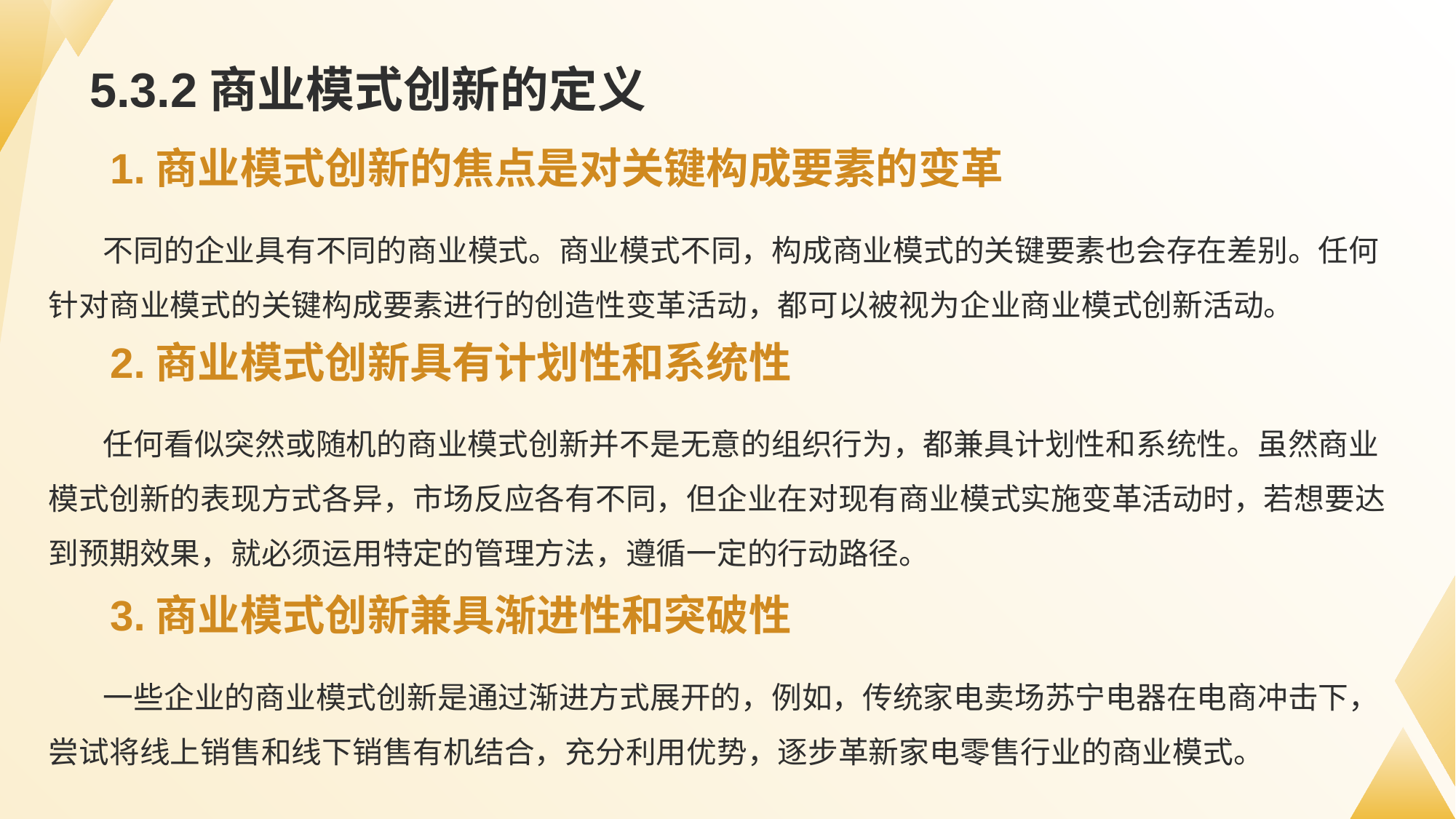

# 5.3.2商业模式创新的定义
1.商业模式创新的焦点是对关键构成要素的变革
不同的企业具有不同的商业模式。商业模式不同，构成商业模式的关键要素也会存在差别。任何针对商业模式的关键构成要素进行的创造性变革活动，都可以被视为企业商业模式创新活动。
2.商业模式创新具有计划性和系统性
任何看似突然或随机的商业模式创新并不是无意的组织行为，都兼具计划性和系统性。虽然商业模式创新的表现方式各异，市场反应各有不同，但企业在对现有商业模式实施变革活动时，若想要达到预期效果，就必须运用特定的管理方法，遵循一定的行动路径。
3.商业模式创新兼具渐进性和突破性
一些企业的商业模式创新是通过渐进方式展开的，例如，传统家电卖场苏宁电器在电商冲击下，尝试将线上销售和线下销售有机结合，充分利用优势，逐步革新家电零售行业的商业模式。